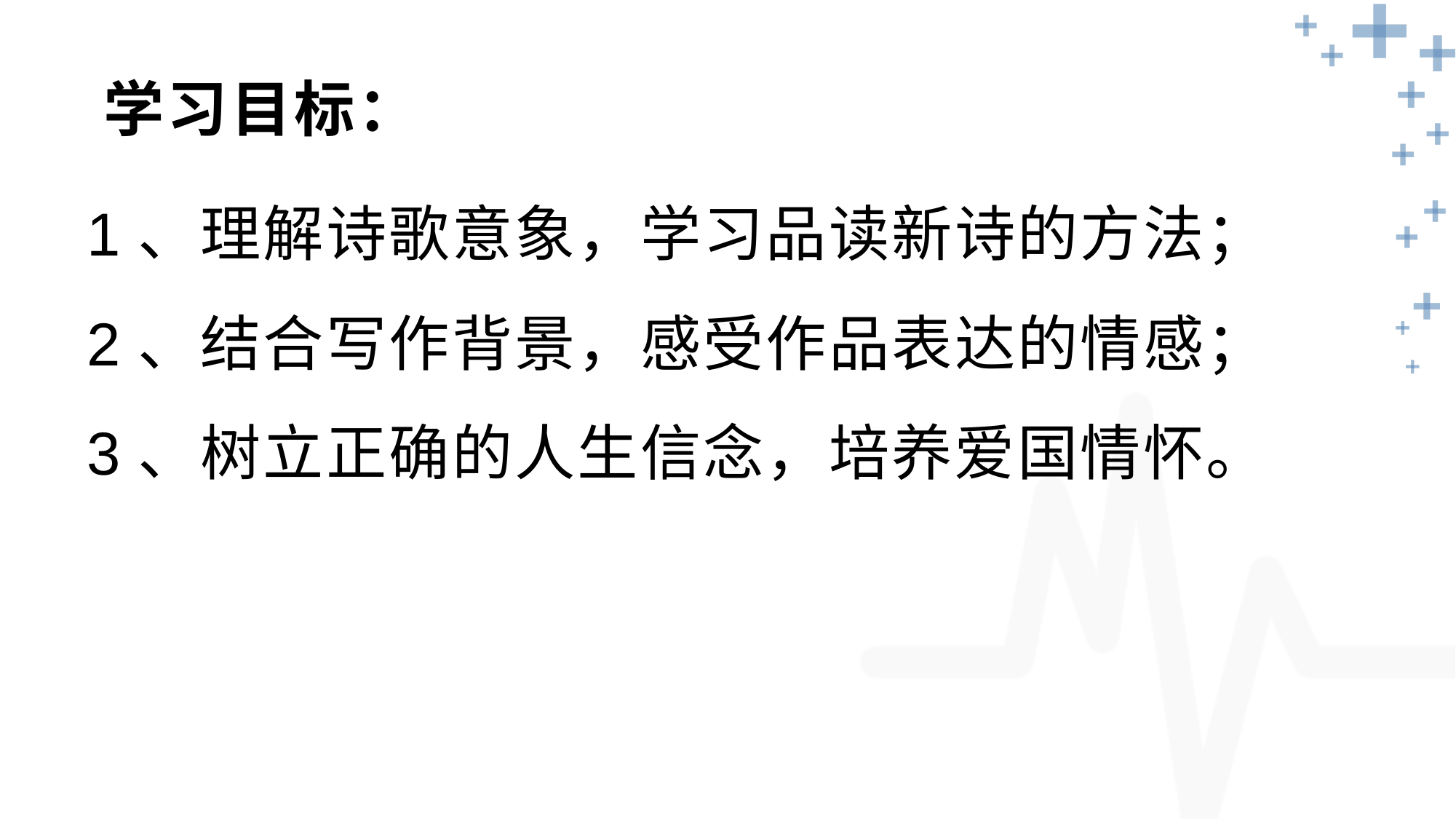

# 学习目标：
1、理解诗歌意象，学习品读新诗的方法；
2、结合写作背景，感受作品表达的情感；
3、树立正确的人生信念，培养爱国情怀。